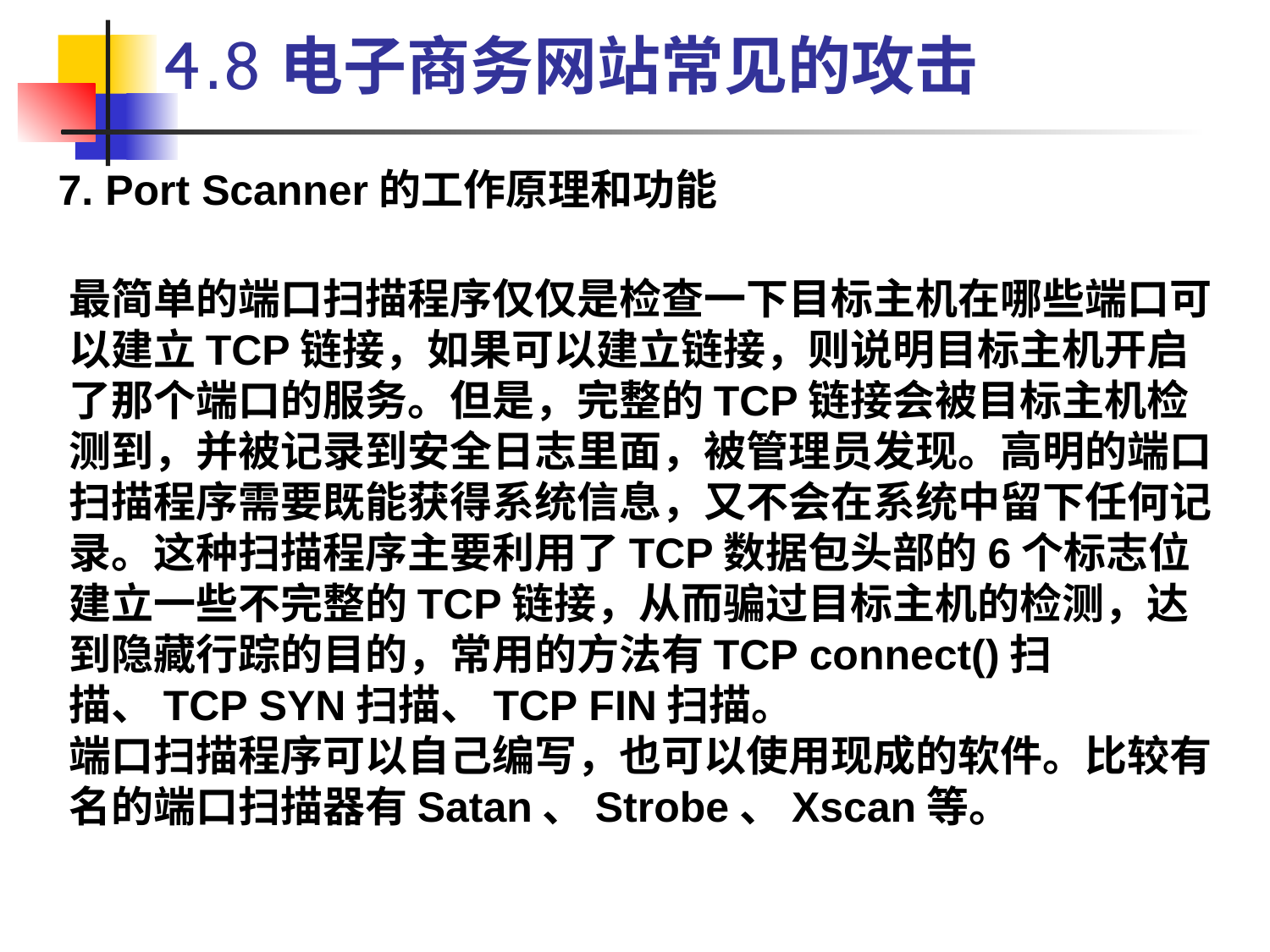

4.8电子商务网站常见的攻击
7. Port Scanner的工作原理和功能
最简单的端口扫描程序仅仅是检查一下目标主机在哪些端口可以建立TCP链接，如果可以建立链接，则说明目标主机开启了那个端口的服务。但是，完整的TCP链接会被目标主机检测到，并被记录到安全日志里面，被管理员发现。高明的端口扫描程序需要既能获得系统信息，又不会在系统中留下任何记录。这种扫描程序主要利用了TCP数据包头部的6个标志位建立一些不完整的TCP链接，从而骗过目标主机的检测，达到隐藏行踪的目的，常用的方法有TCP connect()扫描、TCP SYN扫描、TCP FIN扫描。
端口扫描程序可以自己编写，也可以使用现成的软件。比较有名的端口扫描器有Satan、Strobe、Xscan等。